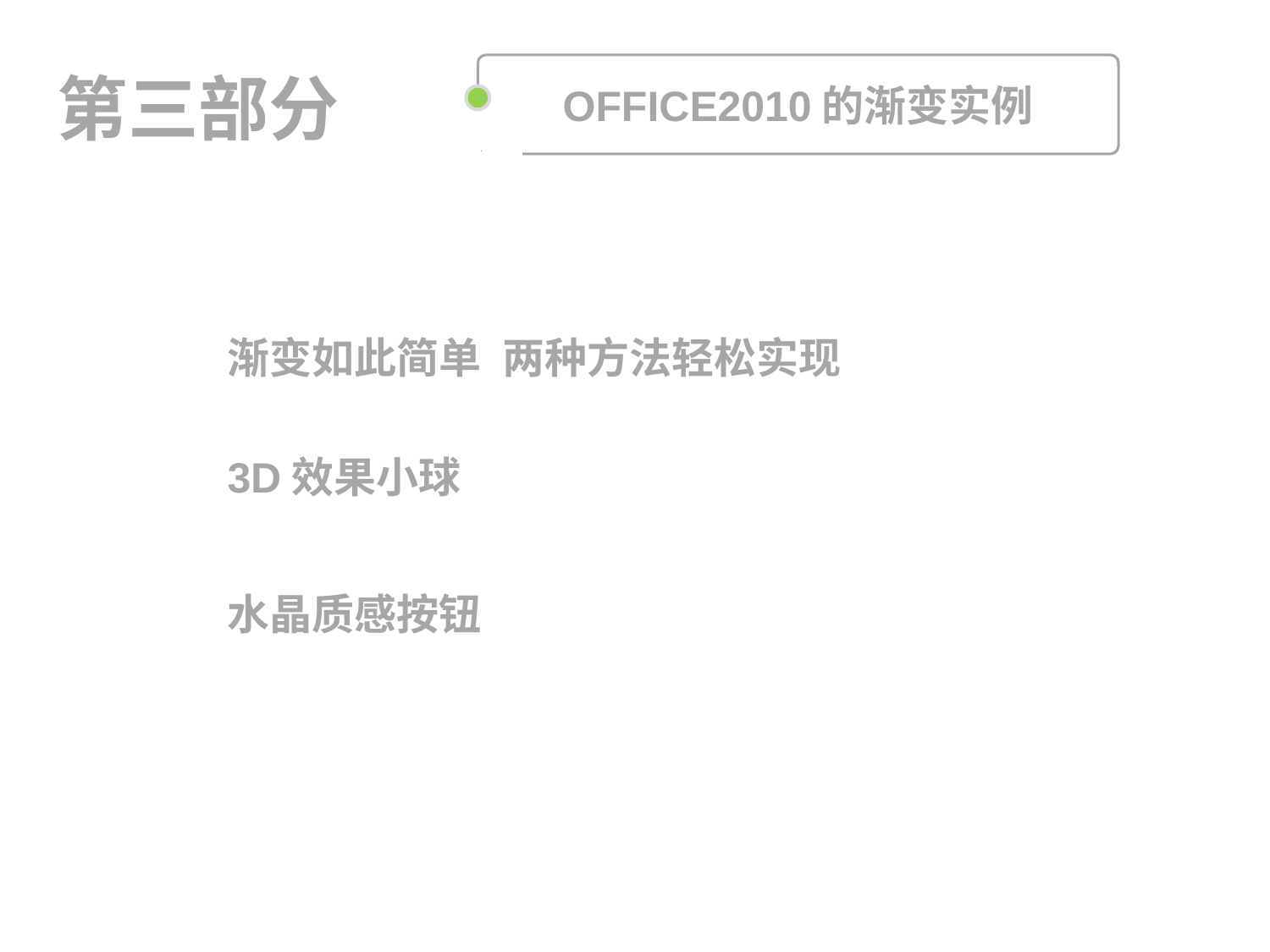

OFFICE2010的渐变实例

第三部分
渐变如此简单 两种方法轻松实现
3D效果小球
水晶质感按钮